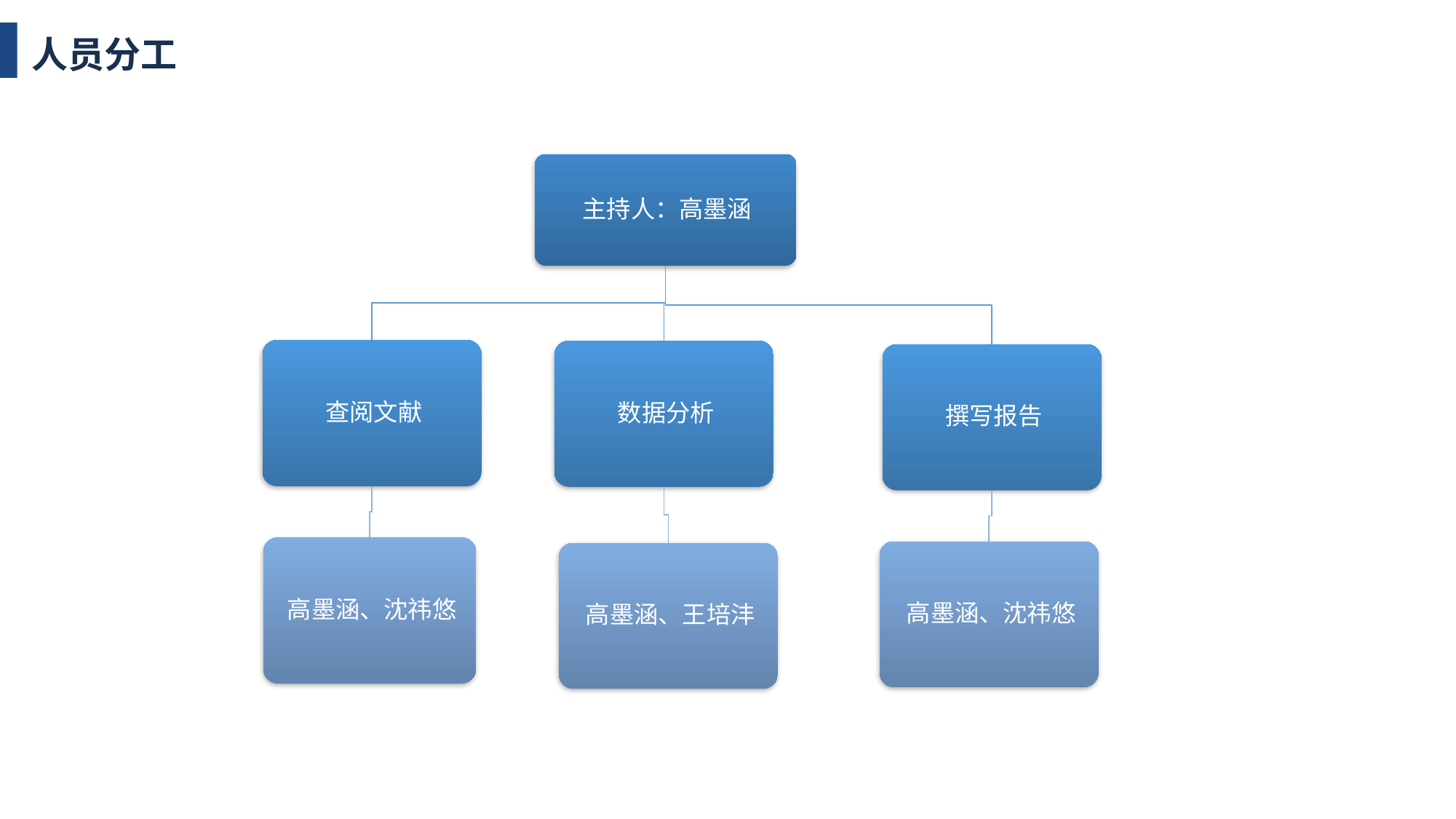

人员分工
主持人：高墨涵
查阅文献
高墨涵、沈祎悠
数据分析
高墨涵、王培沣
撰写报告
高墨涵、沈祎悠